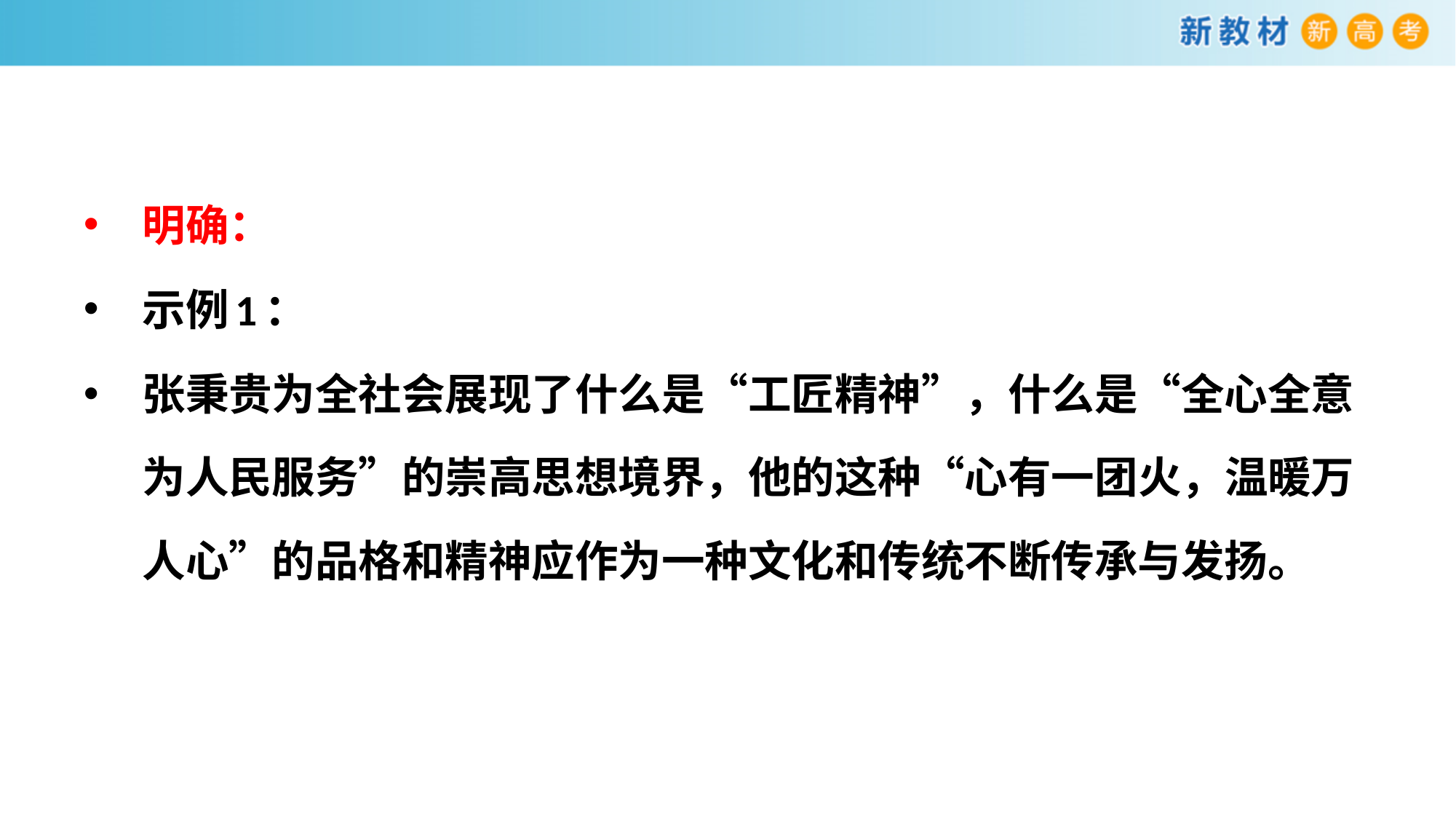

明确：
示例1：
张秉贵为全社会展现了什么是“工匠精神”，什么是“全心全意为人民服务”的崇高思想境界，他的这种“心有一团火，温暖万人心”的品格和精神应作为一种文化和传统不断传承与发扬。